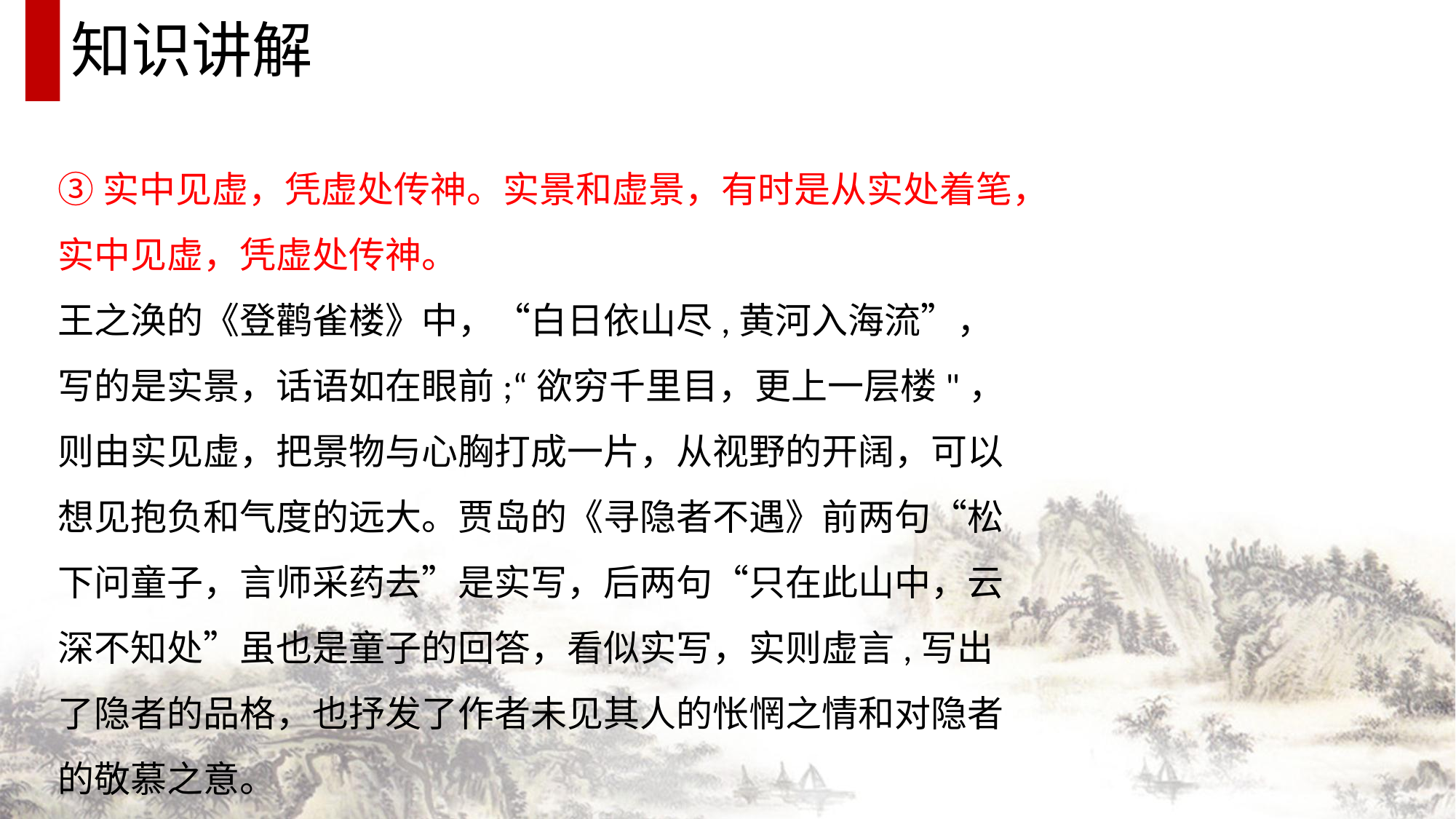

知识讲解
③实中见虚，凭虚处传神。实景和虚景，有时是从实处着笔，实中见虚，凭虚处传神。
王之涣的《登鹳雀楼》中，“白日依山尽,黄河入海流”，写的是实景，话语如在眼前;“欲穷千里目，更上一层楼"，则由实见虚，把景物与心胸打成一片，从视野的开阔，可以想见抱负和气度的远大。贾岛的《寻隐者不遇》前两句“松下问童子，言师采药去”是实写，后两句“只在此山中，云深不知处”虽也是童子的回答，看似实写，实则虚言,写出了隐者的品格，也抒发了作者未见其人的怅惘之情和对隐者的敬慕之意。